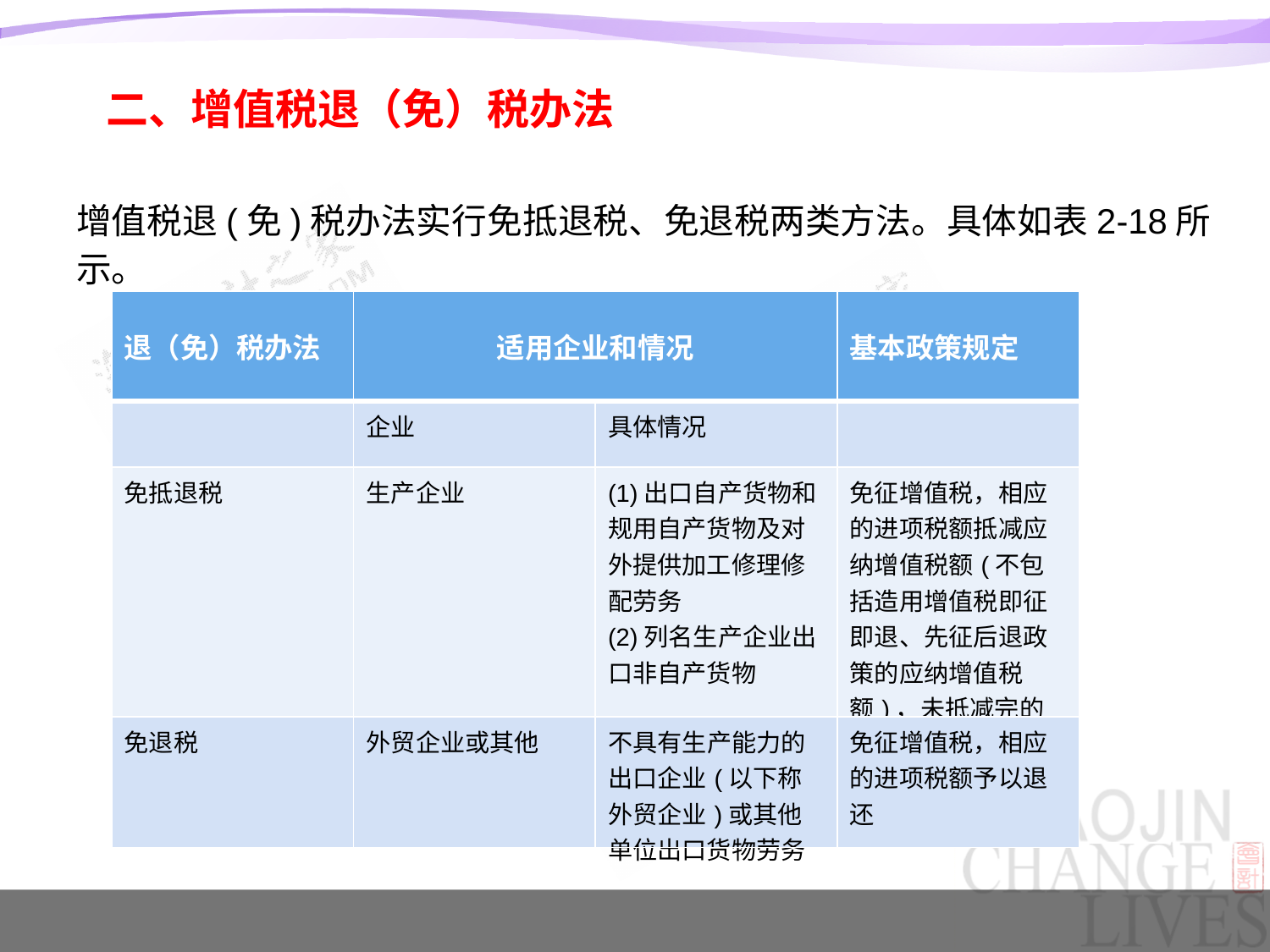

二、增值税退（免）税办法
增值税退(免)税办法实行免抵退税、免退税两类方法。具体如表2-18所示。
表2-18  增值税退(免)税办法
| 退（免）税办法 | 适用企业和情况 |  | 基本政策规定 |
| --- | --- | --- | --- |
|  | 企业 | 具体情况 |  |
| 免抵退税 | 生产企业 | (1)出口自产货物和规用自产货物及对外提供加工修理修配劳务 (2)列名生产企业出口非自产货物 | 免征增值税，相应的进项税额抵减应纳增值税额(不包括造用增值税即征即退、先征后退政策的应纳增值税额)，未抵减完的部分予以退还 |
| 免退税 | 外贸企业或其他 | 不具有生产能力的出口企业(以下称外贸企业)或其他单位出口货物劳务 | 免征增值税，相应的进项税额予以退还 |